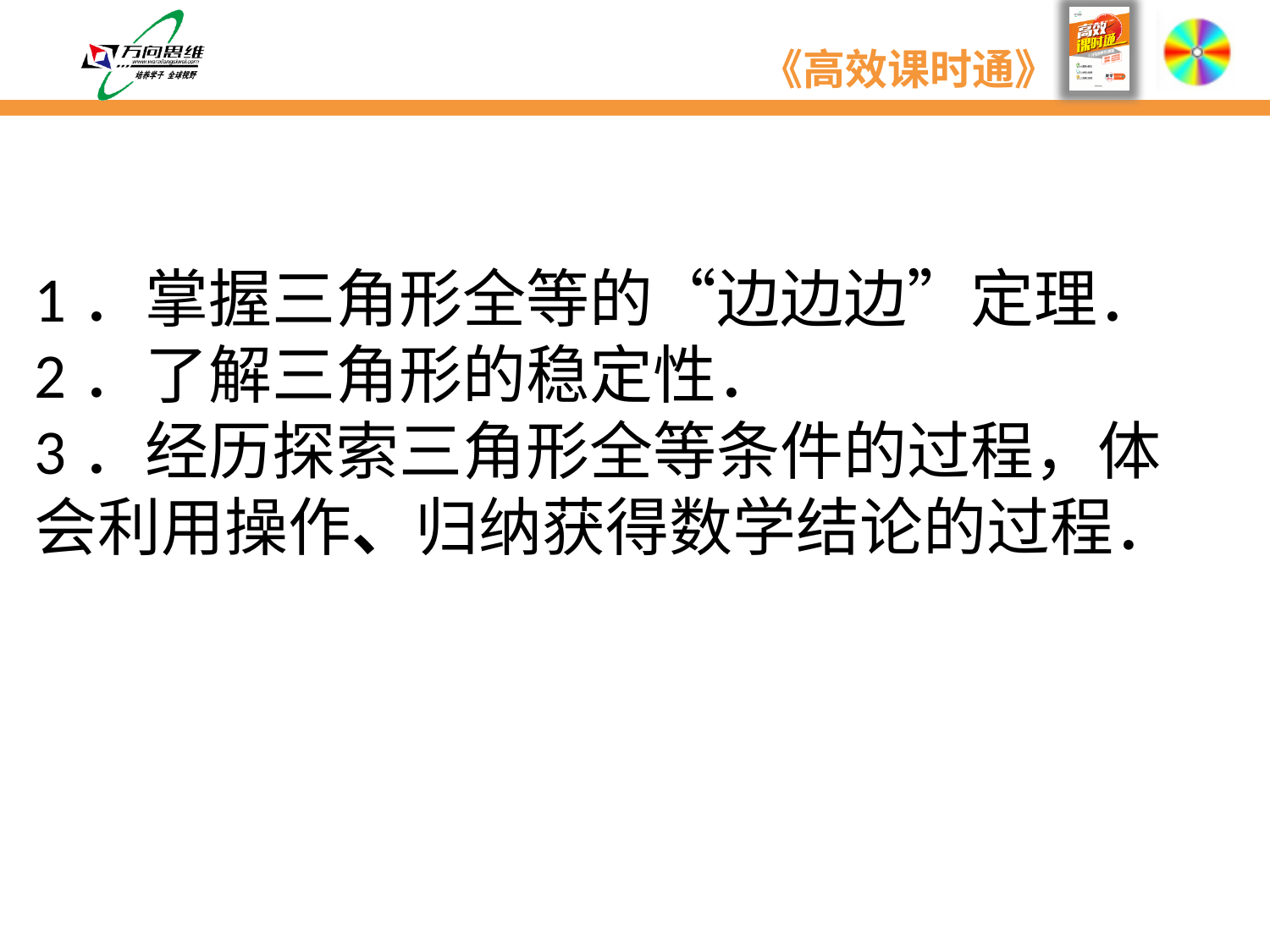

1．掌握三角形全等的“边边边”定理．
2．了解三角形的稳定性．
3．经历探索三角形全等条件的过程，体会利用操作、归纳获得数学结论的过程．